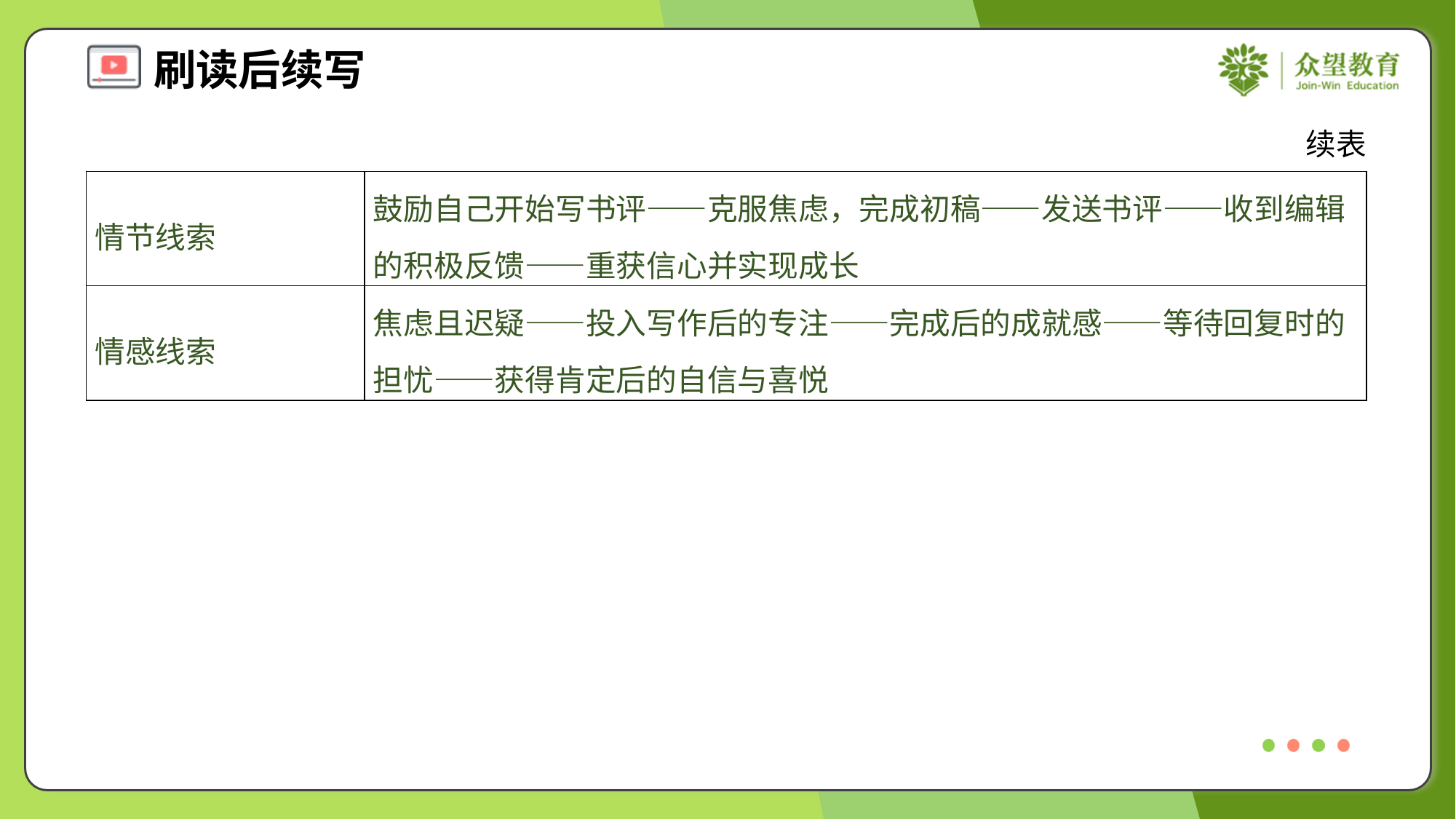

续表
| 情节线索 | 鼓励自己开始写书评——克服焦虑，完成初稿——发送书评——收到编辑的积极反馈——重获信心并实现成长 |
| --- | --- |
| 情感线索 | 焦虑且迟疑——投入写作后的专注——完成后的成就感——等待回复时的担忧——获得肯定后的自信与喜悦 |